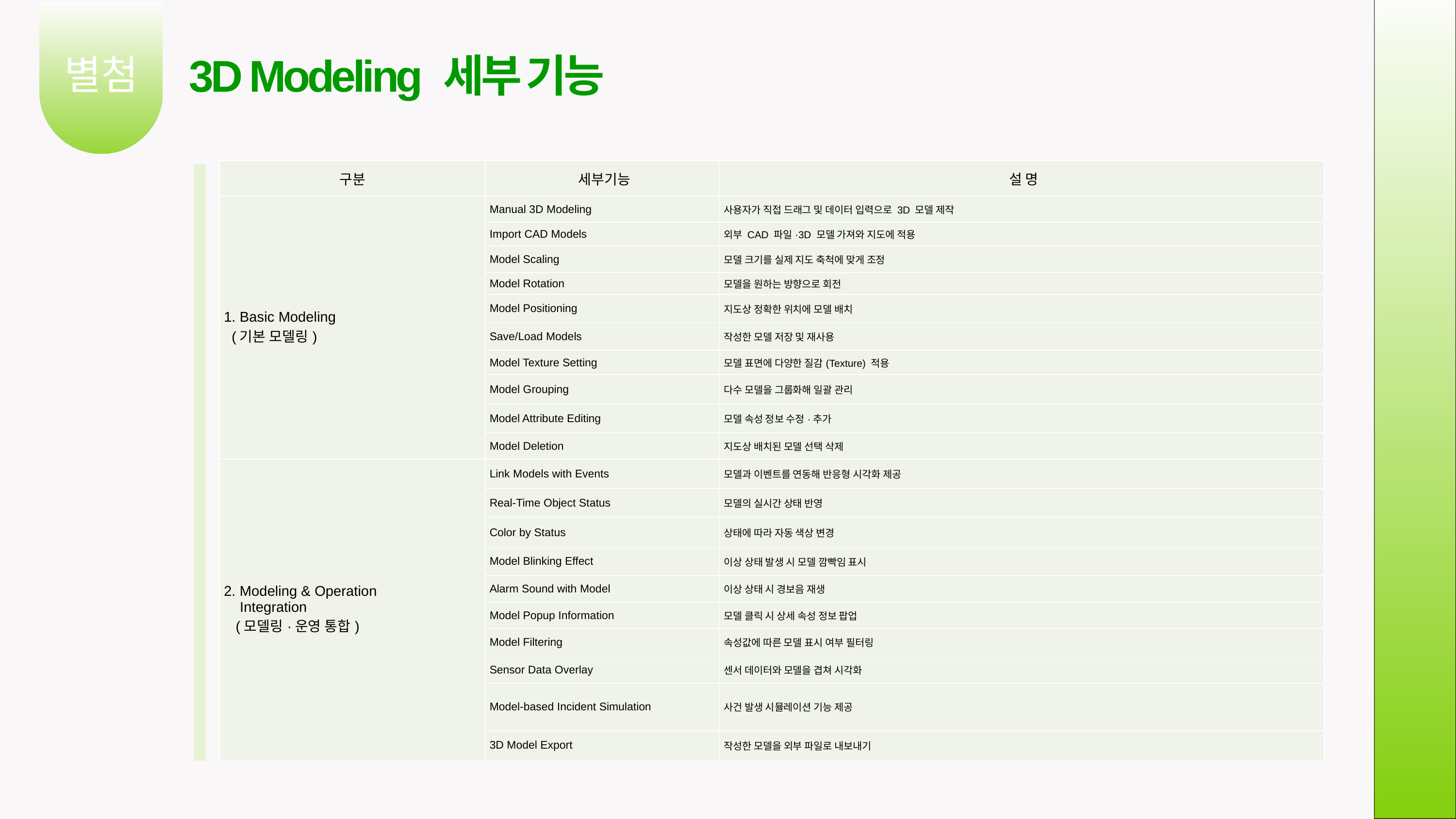

별첨
3D Modeling 세부 기능
03
| 구분 | 세부기능 | 설 명 |
| --- | --- | --- |
| 1. Basic Modeling (기본 모델링) | Manual 3D Modeling | 사용자가 직접 드래그 및 데이터 입력으로 3D 모델 제작 |
|  | Import CAD Models | 외부 CAD 파일·3D 모델 가져와 지도에 적용 |
|  | Model Scaling | 모델 크기를 실제 지도 축척에 맞게 조정 |
|  | Model Rotation | 모델을 원하는 방향으로 회전 |
|  | Model Positioning | 지도상 정확한 위치에 모델 배치 |
|  | Save/Load Models | 작성한 모델 저장 및 재사용 |
|  | Model Texture Setting | 모델 표면에 다양한 질감(Texture) 적용 |
|  | Model Grouping | 다수 모델을 그룹화해 일괄 관리 |
|  | Model Attribute Editing | 모델 속성 정보 수정·추가 |
|  | Model Deletion | 지도상 배치된 모델 선택 삭제 |
| 2. Modeling & Operation Integration (모델링·운영 통합) | Link Models with Events | 모델과 이벤트를 연동해 반응형 시각화 제공 |
|  | Real-Time Object Status | 모델의 실시간 상태 반영 |
|  | Color by Status | 상태에 따라 자동 색상 변경 |
|  | Model Blinking Effect | 이상 상태 발생 시 모델 깜빡임 표시 |
|  | Alarm Sound with Model | 이상 상태 시 경보음 재생 |
|  | Model Popup Information | 모델 클릭 시 상세 속성 정보 팝업 |
|  | Model Filtering | 속성값에 따른 모델 표시 여부 필터링 |
|  | Sensor Data Overlay | 센서 데이터와 모델을 겹쳐 시각화 |
|  | Model-based Incident Simulation | 사건 발생 시뮬레이션 기능 제공 |
|  | 3D Model Export | 작성한 모델을 외부 파일로 내보내기 |